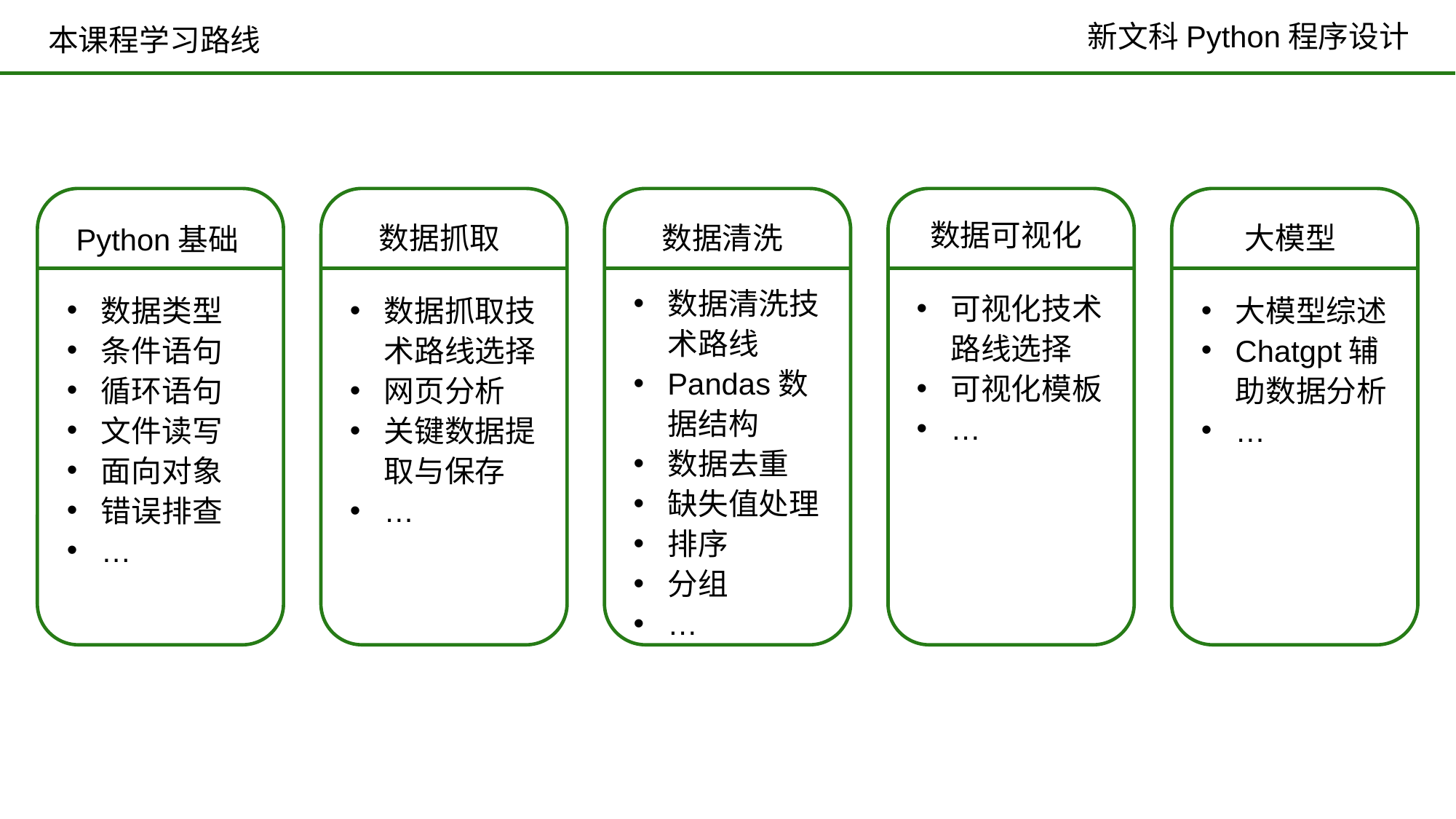

本课程学习路线

数据可视化
大模型
数据清洗
数据抓取
Python基础
数据清洗技术路线
Pandas数据结构
数据去重
缺失值处理
排序
分组
…

可视化技术路线选择
可视化模板
…

数据类型
条件语句
循环语句
文件读写
面向对象
错误排查
…

大模型综述
Chatgpt辅助数据分析
…

数据抓取技术路线选择
网页分析
关键数据提取与保存
…